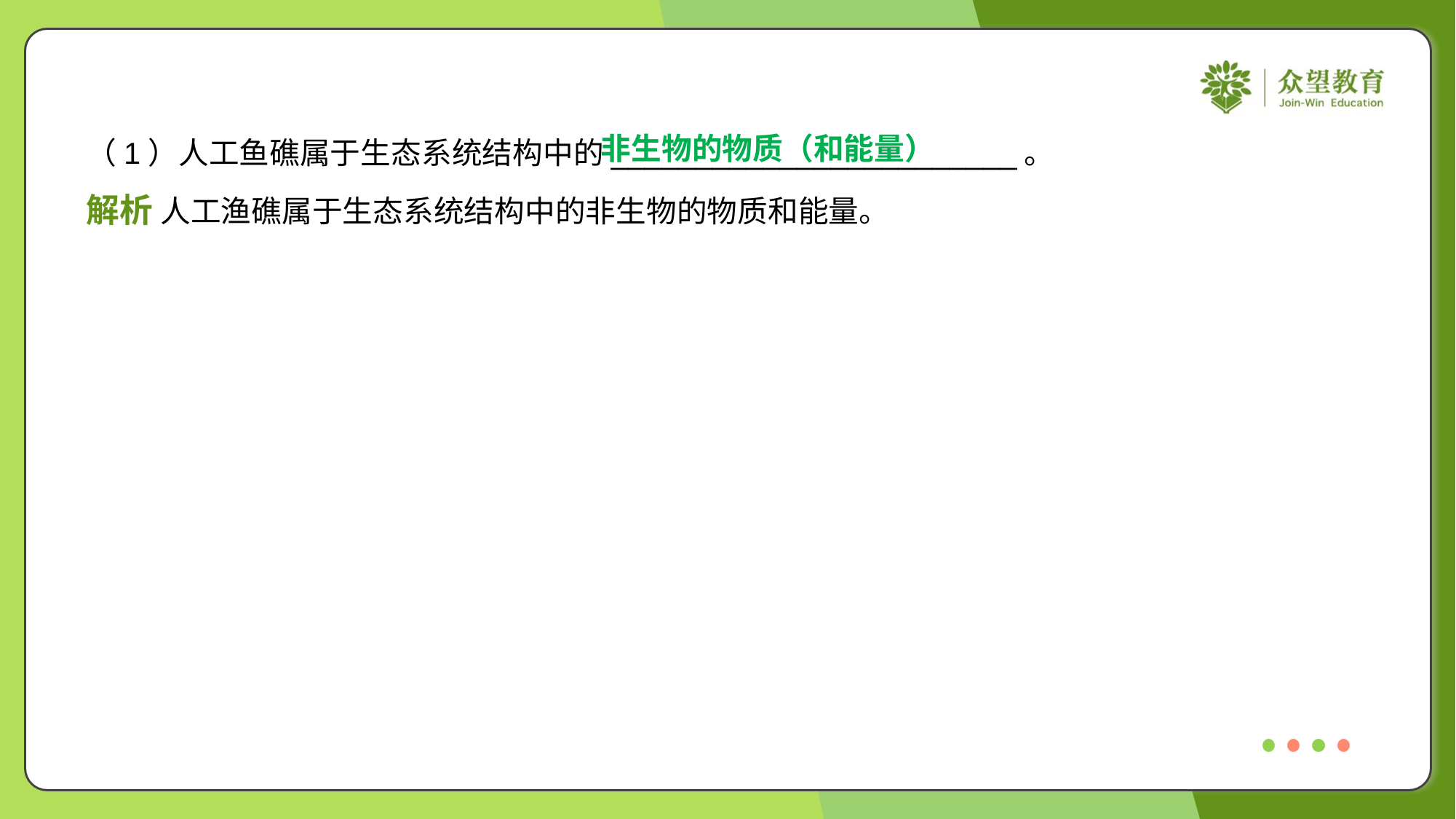

非生物的物质（和能量）
（1）人工鱼礁属于生态系统结构中的________________________。
解析 人工渔礁属于生态系统结构中的非生物的物质和能量。